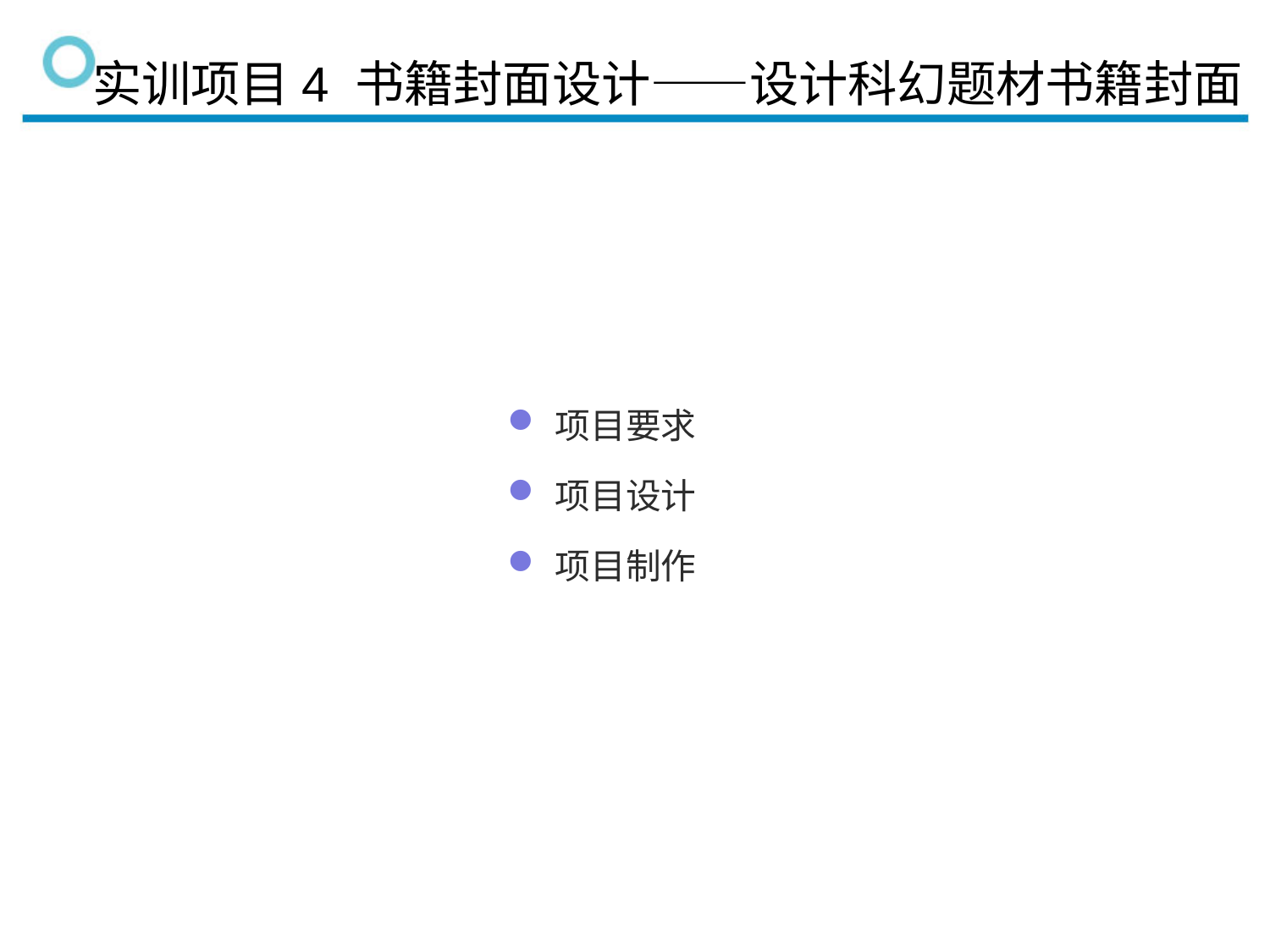

实训项目4 书籍封面设计——设计科幻题材书籍封面
项目要求
项目设计
项目制作